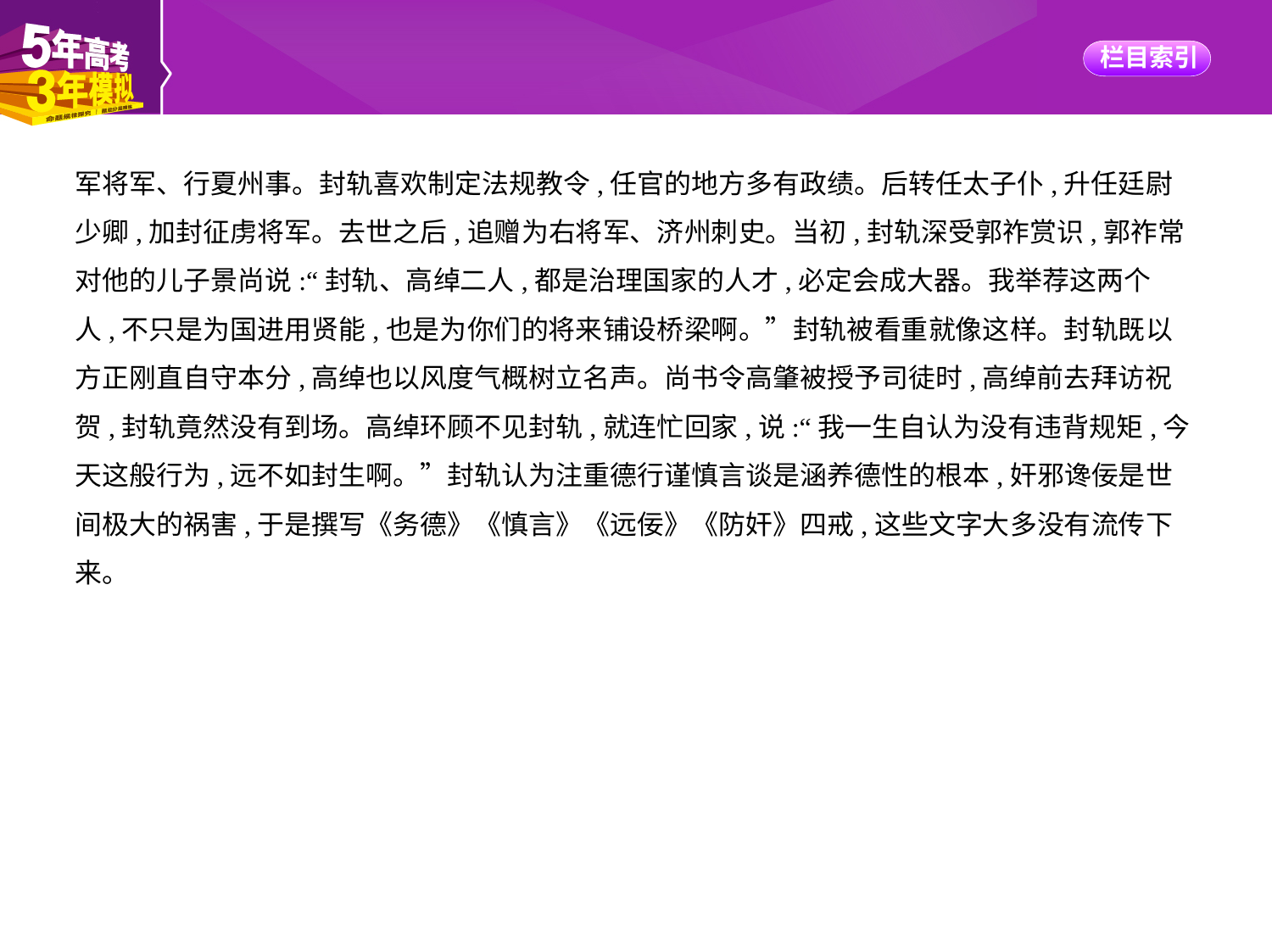

军将军、行夏州事。封轨喜欢制定法规教令,任官的地方多有政绩。后转任太子仆,升任廷尉
少卿,加封征虏将军。去世之后,追赠为右将军、济州刺史。当初,封轨深受郭祚赏识,郭祚常
对他的儿子景尚说:“封轨、高绰二人,都是治理国家的人才,必定会成大器。我举荐这两个
人,不只是为国进用贤能,也是为你们的将来铺设桥梁啊。”封轨被看重就像这样。封轨既以
方正刚直自守本分,高绰也以风度气概树立名声。尚书令高肇被授予司徒时,高绰前去拜访祝
贺,封轨竟然没有到场。高绰环顾不见封轨,就连忙回家,说:“我一生自认为没有违背规矩,今
天这般行为,远不如封生啊。”封轨认为注重德行谨慎言谈是涵养德性的根本,奸邪谗佞是世
间极大的祸害,于是撰写《务德》《慎言》《远佞》《防奸》四戒,这些文字大多没有流传下
来。